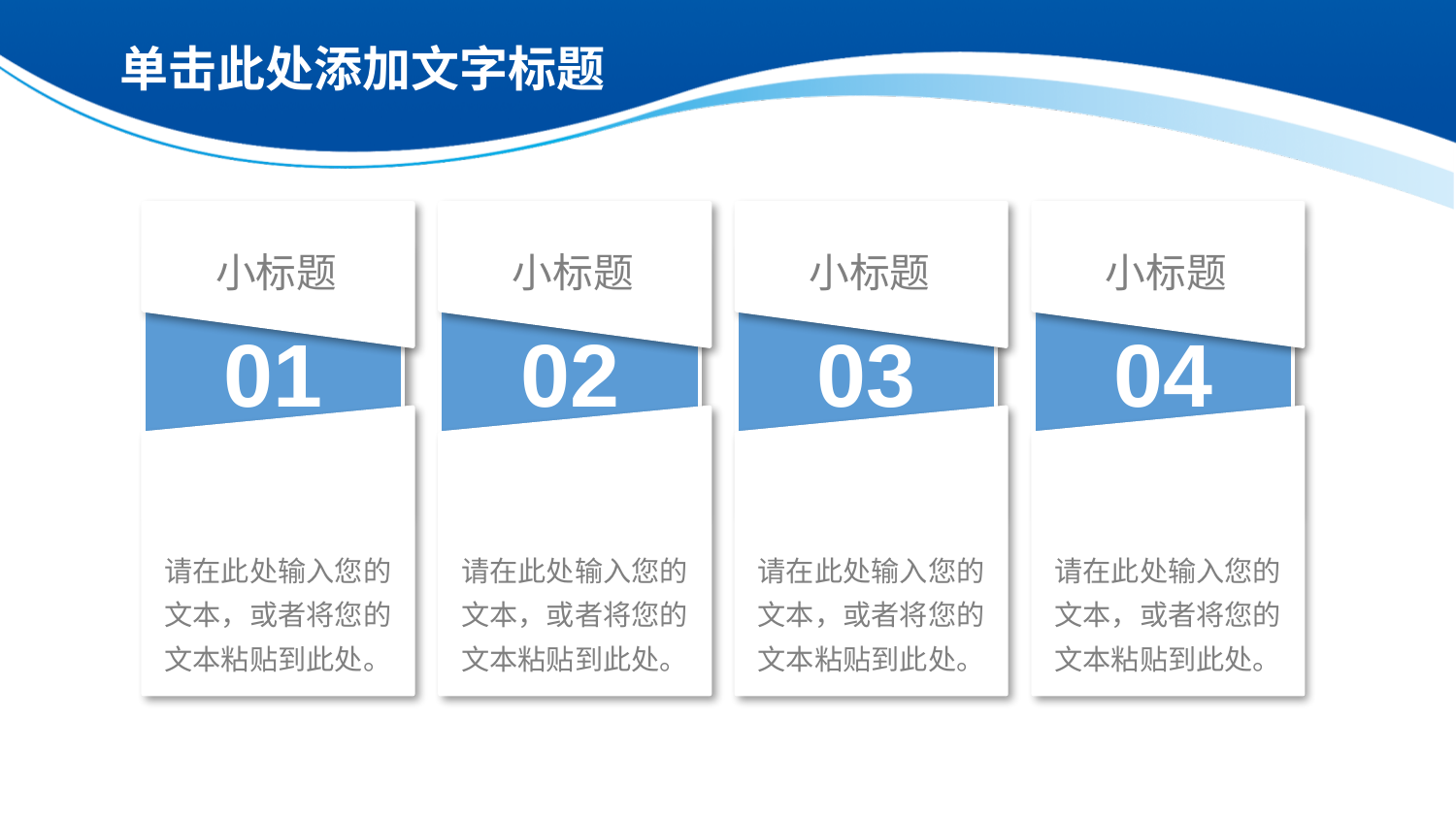

请在此处输入您的文本，或者将您的文本粘贴到此处。
请在此处输入您的文本，或者将您的文本粘贴到此处。
请在此处输入您的文本，或者将您的文本粘贴到此处。
请在此处输入您的文本，或者将您的文本粘贴到此处。
小标题
小标题
小标题
小标题
01
02
03
04